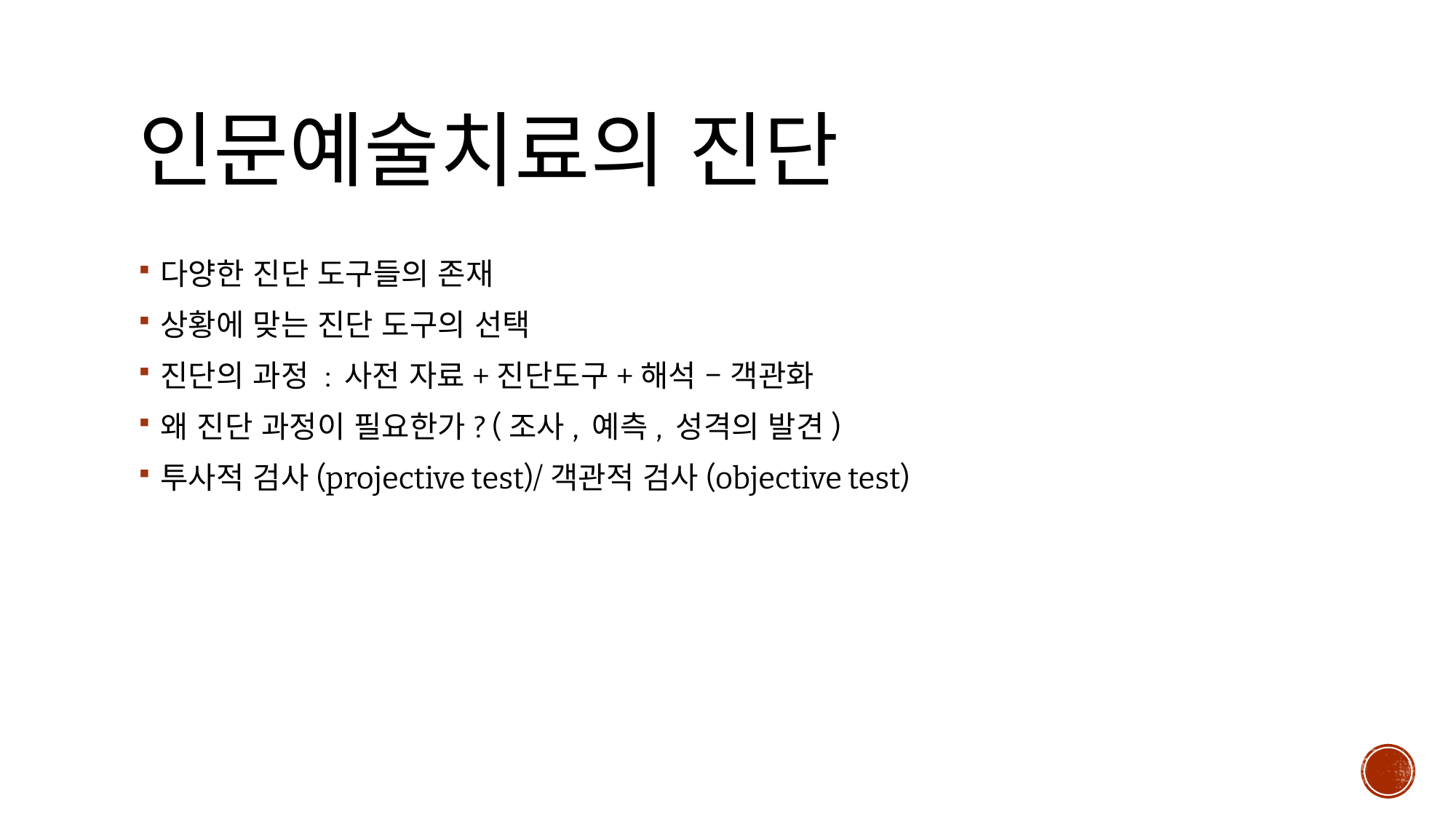

# 인문예술치료의 진단
다양한 진단 도구들의 존재
상황에 맞는 진단 도구의 선택
진단의 과정 : 사전 자료+진단도구+해석 – 객관화
왜 진단 과정이 필요한가? (조사, 예측, 성격의 발견)
투사적 검사(projective test)/객관적 검사(objective test)